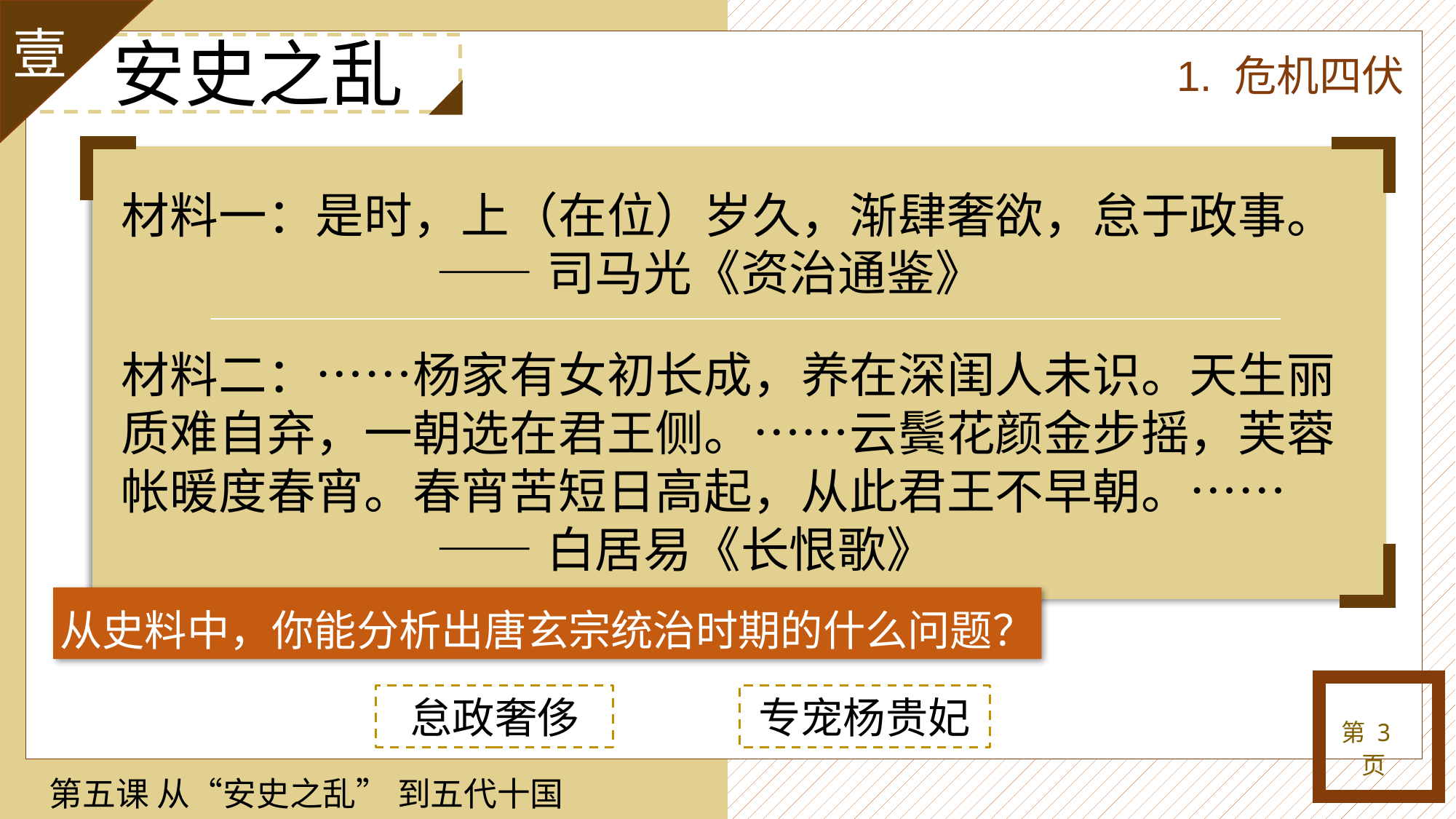

安史之乱
1. 危机四伏

材料一：是时，上（在位）岁久，渐肆奢欲，怠于政事。
                             ——司马光《资治通鉴》
材料二：……杨家有女初长成，养在深闺人未识。天生丽质难自弃，一朝选在君王侧。……云鬓花颜金步摇，芙蓉帐暖度春宵。春宵苦短日高起，从此君王不早朝。……
                             ——白居易《长恨歌》

从史料中，你能分析出唐玄宗统治时期的什么问题？
怠政奢侈
专宠杨贵妃